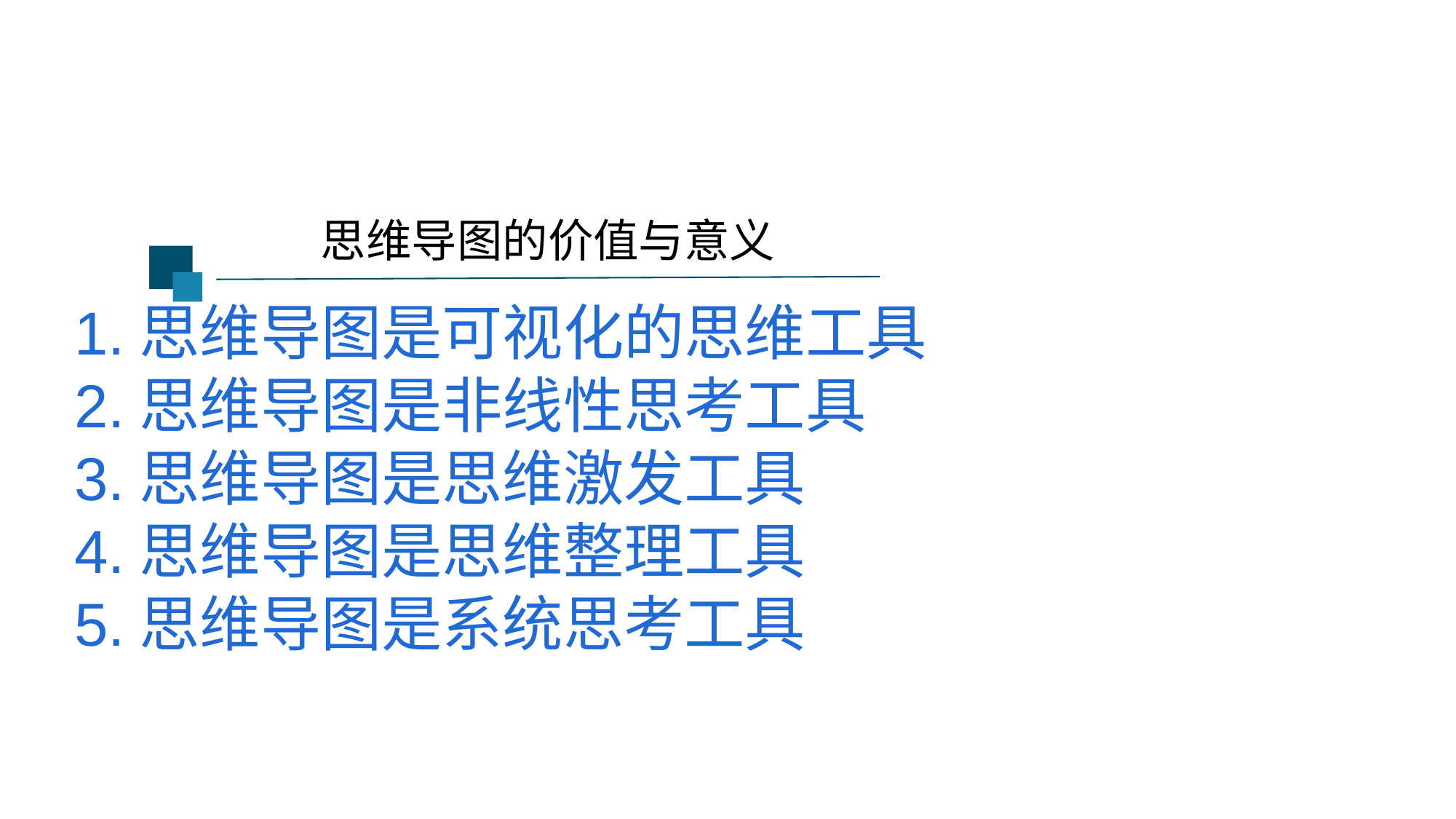

思维导图的价值与意义

1.思维导图是可视化的思维工具
2.思维导图是非线性思考工具
3.思维导图是思维激发工具
4.思维导图是思维整理工具
5.思维导图是系统思考工具